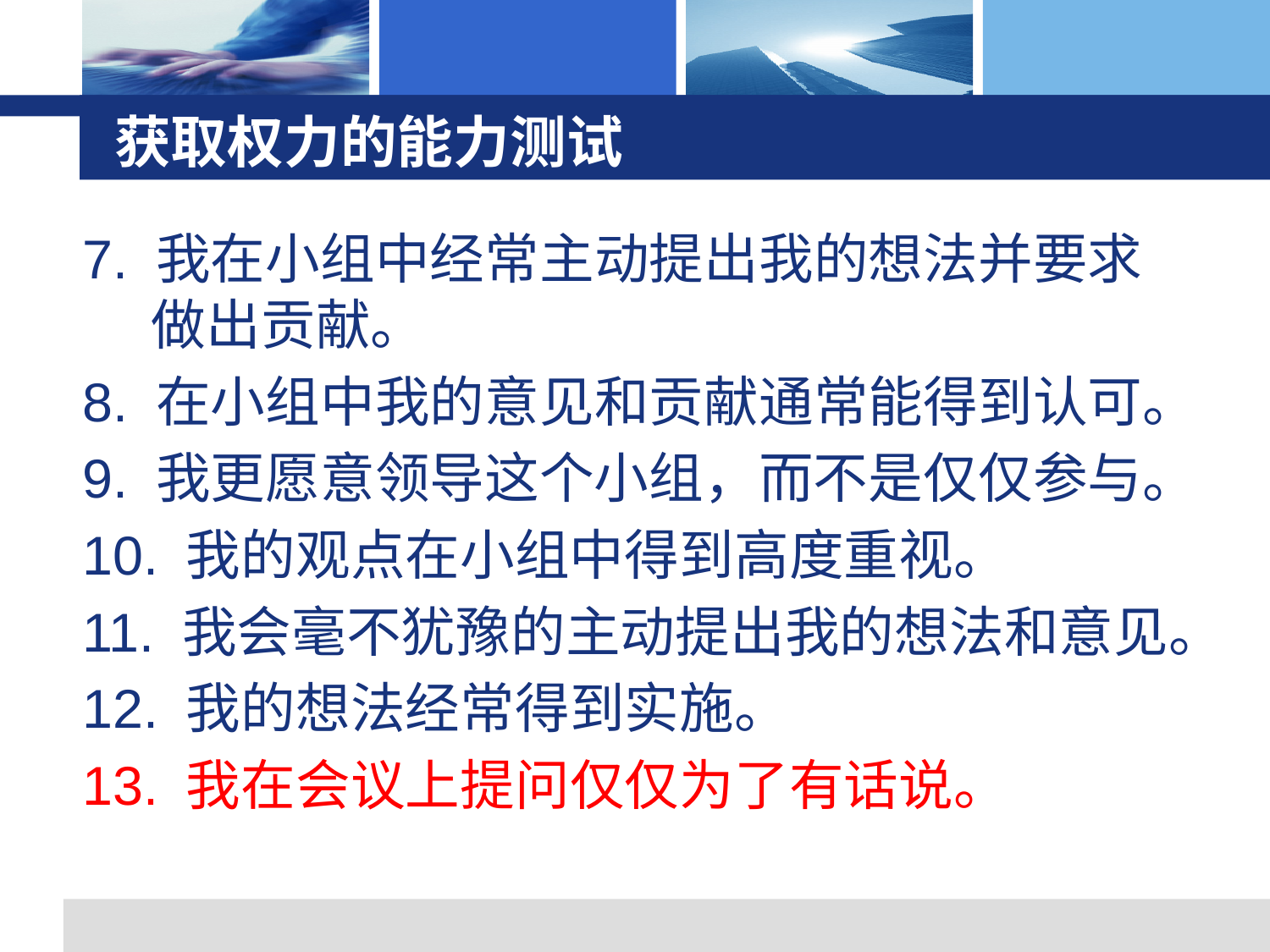

# 获取权力的能力测试
7. 我在小组中经常主动提出我的想法并要求做出贡献。
8. 在小组中我的意见和贡献通常能得到认可。
9. 我更愿意领导这个小组，而不是仅仅参与。
10. 我的观点在小组中得到高度重视。
11. 我会毫不犹豫的主动提出我的想法和意见。
12. 我的想法经常得到实施。
13. 我在会议上提问仅仅为了有话说。